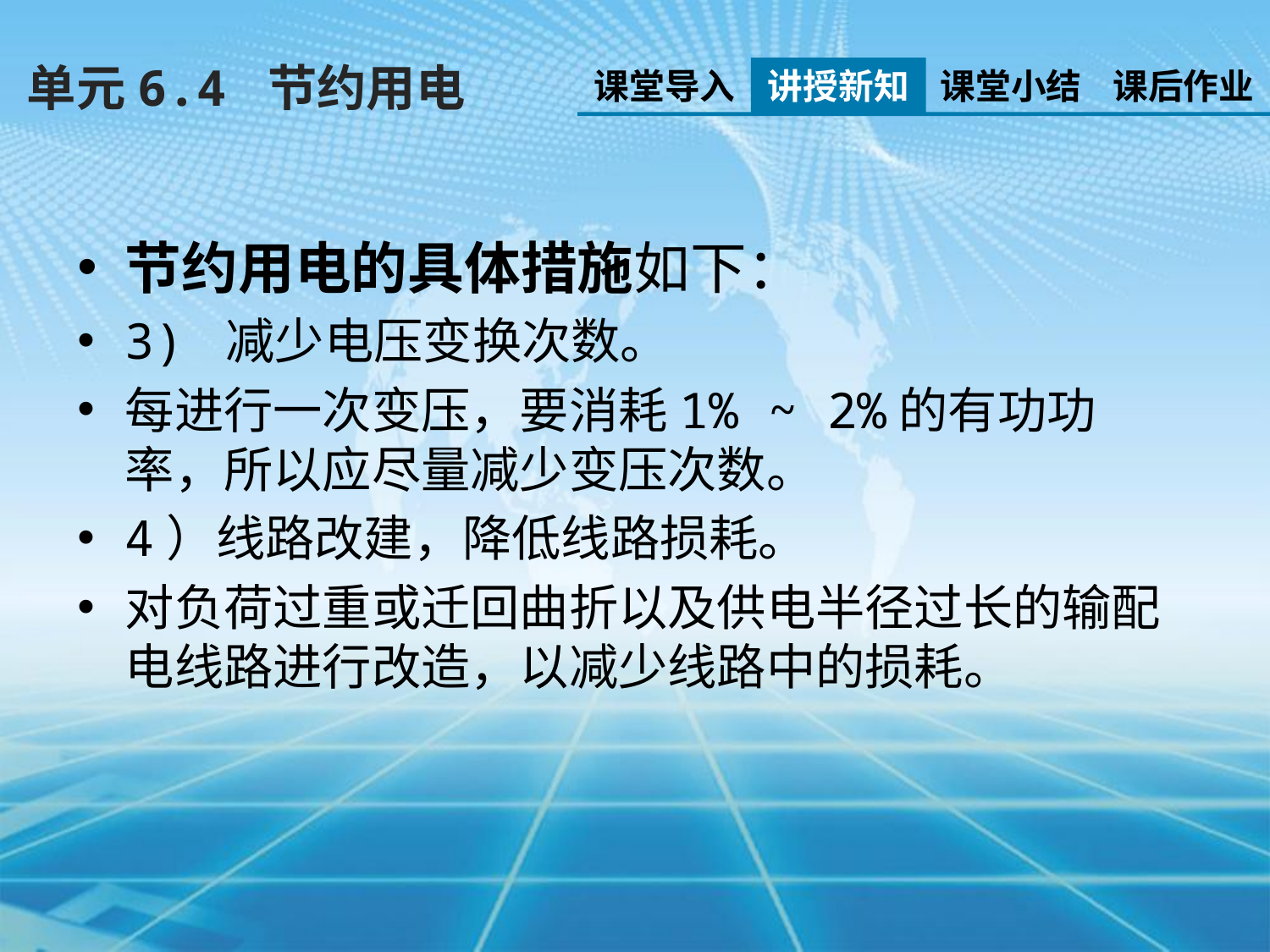

单元6.4 节约用电
课堂导入
讲授新知
课堂小结
课后作业
节约用电的具体措施如下：
3) 减少电压变换次数。
每进行一次变压，要消耗1% ~ 2%的有功功率，所以应尽量减少变压次数。
4）线路改建，降低线路损耗。
对负荷过重或迁回曲折以及供电半径过长的输配电线路进行改造，以减少线路中的损耗。